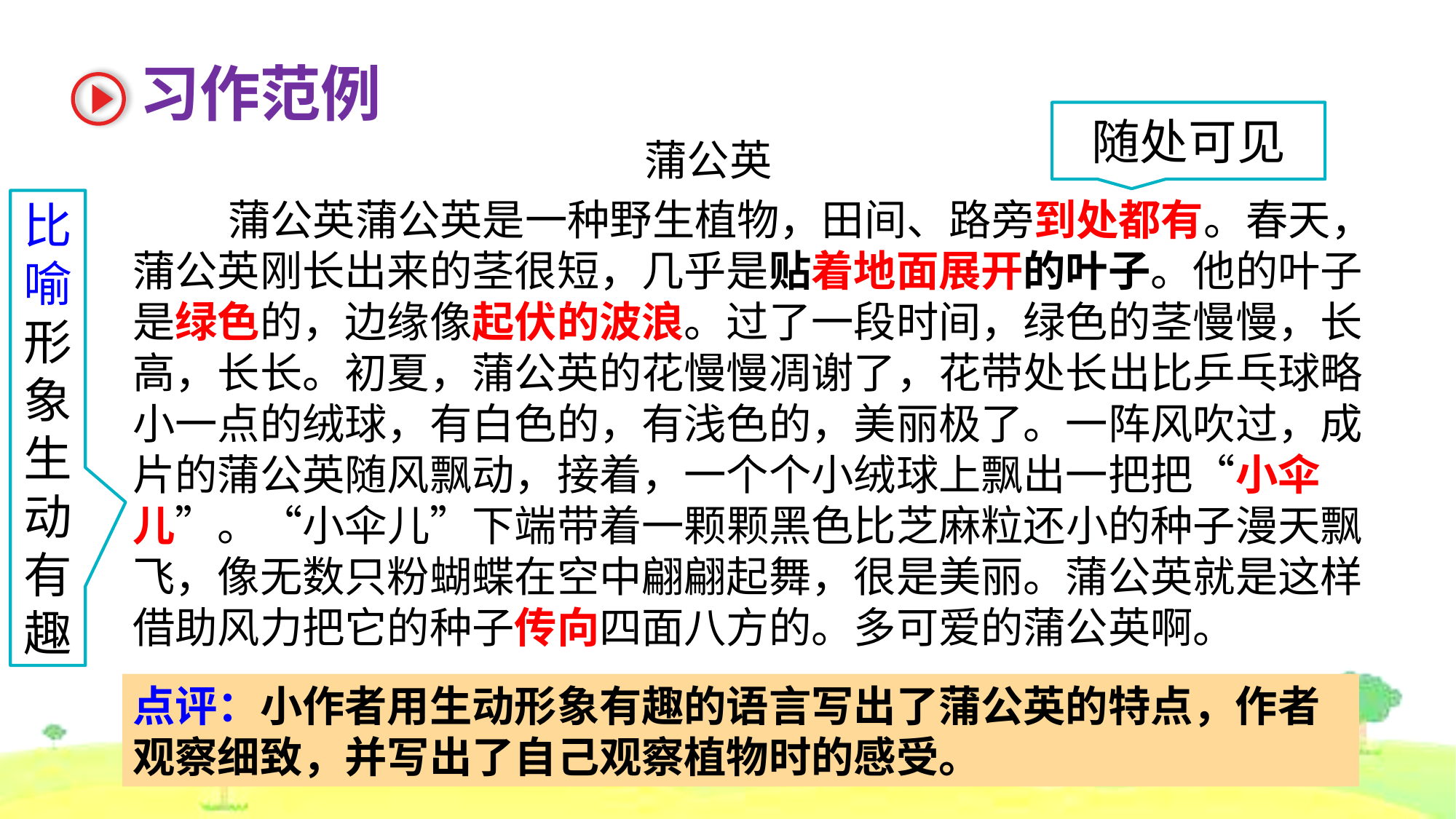

习作范例

随处可见
蒲公英
         蒲公英蒲公英是一种野生植物，田间、路旁到处都有。春天，蒲公英刚长出来的茎很短，几乎是贴着地面展开的叶子。他的叶子是绿色的，边缘像起伏的波浪。过了一段时间，绿色的茎慢慢，长高，长长。初夏，蒲公英的花慢慢凋谢了，花带处长出比乒乓球略小一点的绒球，有白色的，有浅色的，美丽极了。一阵风吹过，成片的蒲公英随风飘动，接着，一个个小绒球上飘出一把把“小伞儿”。“小伞儿”下端带着一颗颗黑色比芝麻粒还小的种子漫天飘飞，像无数只粉蝴蝶在空中翩翩起舞，很是美丽。蒲公英就是这样借助风力把它的种子传向四面八方的。多可爱的蒲公英啊。
比喻形象生动有趣
绿色圃中小学教育网http://www.lspjy.com
绿色圃中小学教育网http://www.lspjy.com
点评：小作者用生动形象有趣的语言写出了蒲公英的特点，作者观察细致，并写出了自己观察植物时的感受。